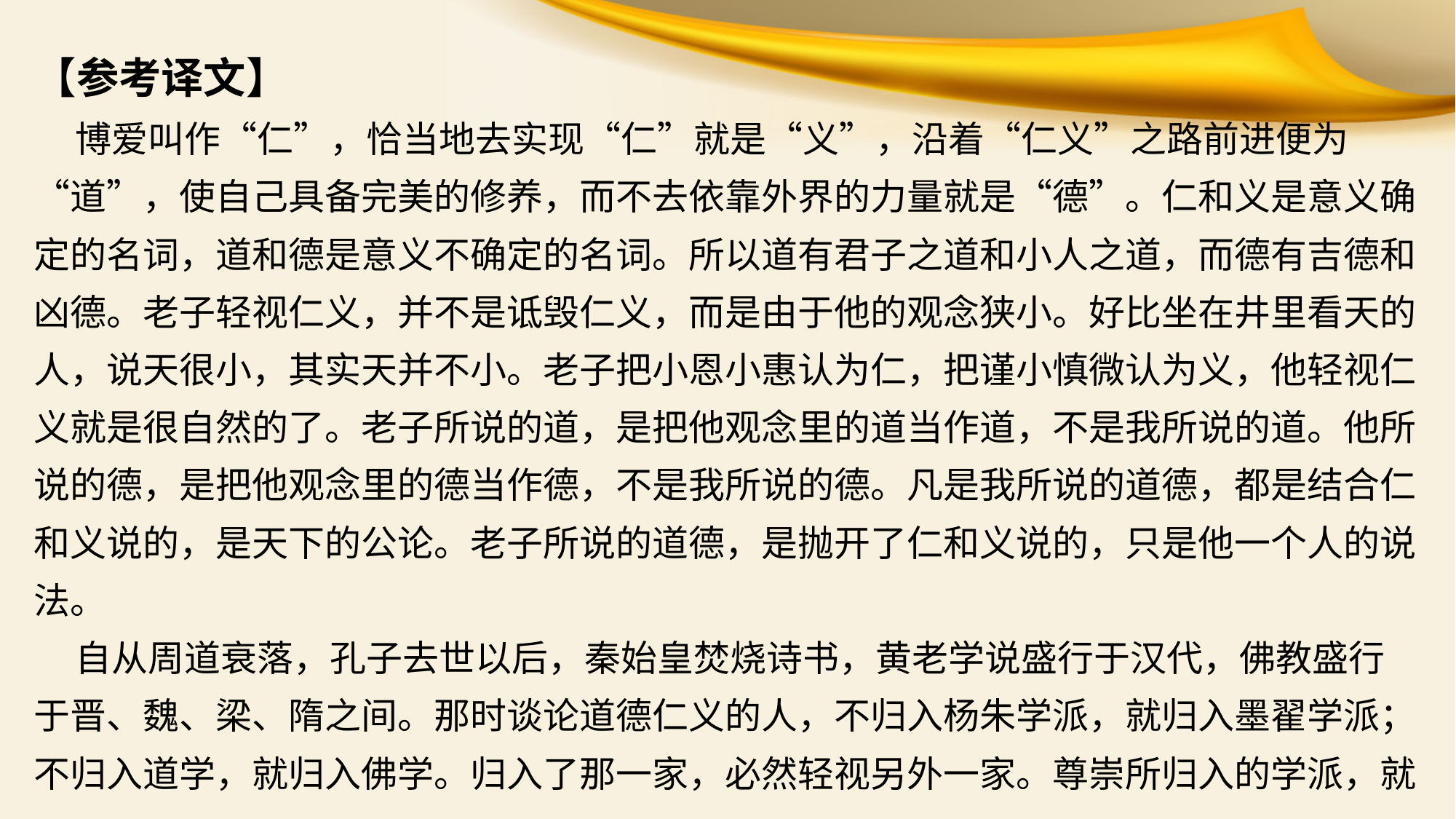

【参考译文】
    博爱叫作“仁”，恰当地去实现“仁”就是“义”，沿着“仁义”之路前进便为“道”，使自己具备完美的修养，而不去依靠外界的力量就是“德”。仁和义是意义确定的名词，道和德是意义不确定的名词。所以道有君子之道和小人之道，而德有吉德和凶德。老子轻视仁义，并不是诋毁仁义，而是由于他的观念狭小。好比坐在井里看天的人，说天很小，其实天并不小。老子把小恩小惠认为仁，把谨小慎微认为义，他轻视仁义就是很自然的了。老子所说的道，是把他观念里的道当作道，不是我所说的道。他所说的德，是把他观念里的德当作德，不是我所说的德。凡是我所说的道德，都是结合仁和义说的，是天下的公论。老子所说的道德，是抛开了仁和义说的，只是他一个人的说法。
    自从周道衰落，孔子去世以后，秦始皇焚烧诗书，黄老学说盛行于汉代，佛教盛行于晋、魏、梁、隋之间。那时谈论道德仁义的人，不归入杨朱学派，就归入墨翟学派；不归入道学，就归入佛学。归入了那一家，必然轻视另外一家。尊崇所归入的学派，就